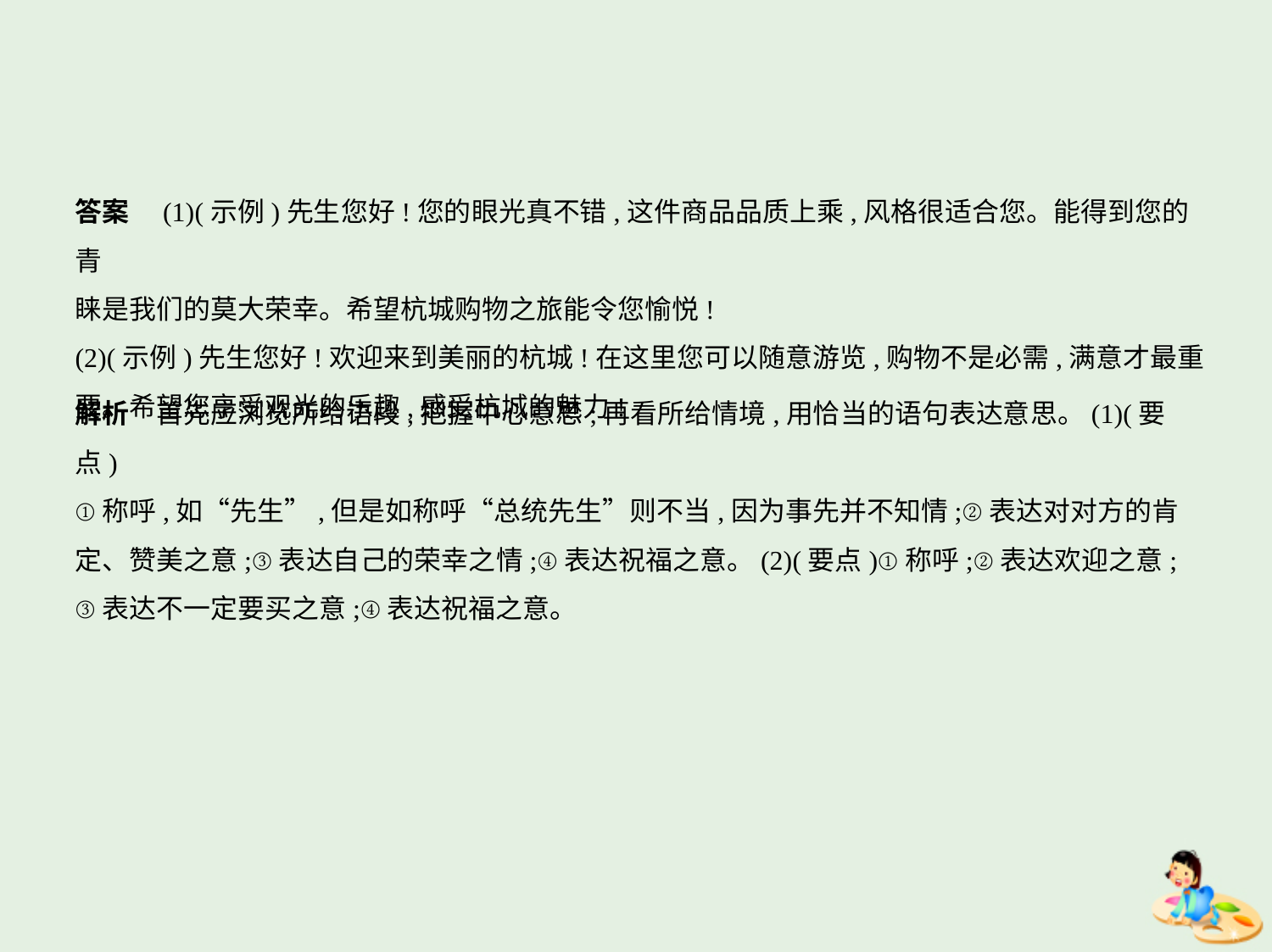

答案　(1)(示例)先生您好!您的眼光真不错,这件商品品质上乘,风格很适合您。能得到您的青
睐是我们的莫大荣幸。希望杭城购物之旅能令您愉悦!
(2)(示例)先生您好!欢迎来到美丽的杭城!在这里您可以随意游览,购物不是必需,满意才最重
要。希望您享受观光的乐趣,感受杭城的魅力!
解析　首先应浏览所给语段,把握中心意思;再看所给情境,用恰当的语句表达意思。(1)(要点)
①称呼,如“先生”,但是如称呼“总统先生”则不当,因为事先并不知情;②表达对对方的肯
定、赞美之意;③表达自己的荣幸之情;④表达祝福之意。(2)(要点)①称呼;②表达欢迎之意;
③表达不一定要买之意;④表达祝福之意。